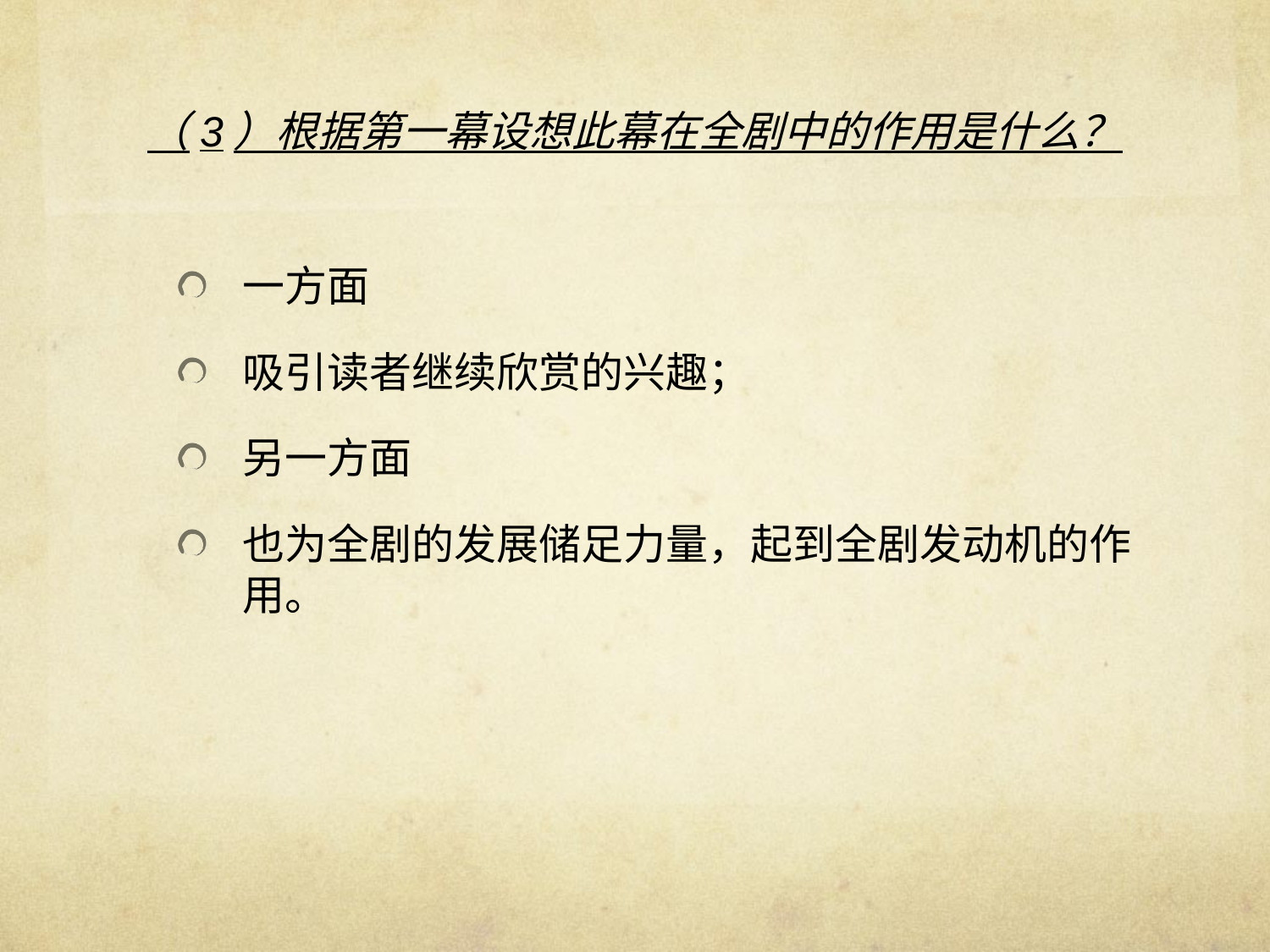

# （3）根据第一幕设想此幕在全剧中的作用是什么？
一方面
吸引读者继续欣赏的兴趣；
另一方面
也为全剧的发展储足力量，起到全剧发动机的作用。